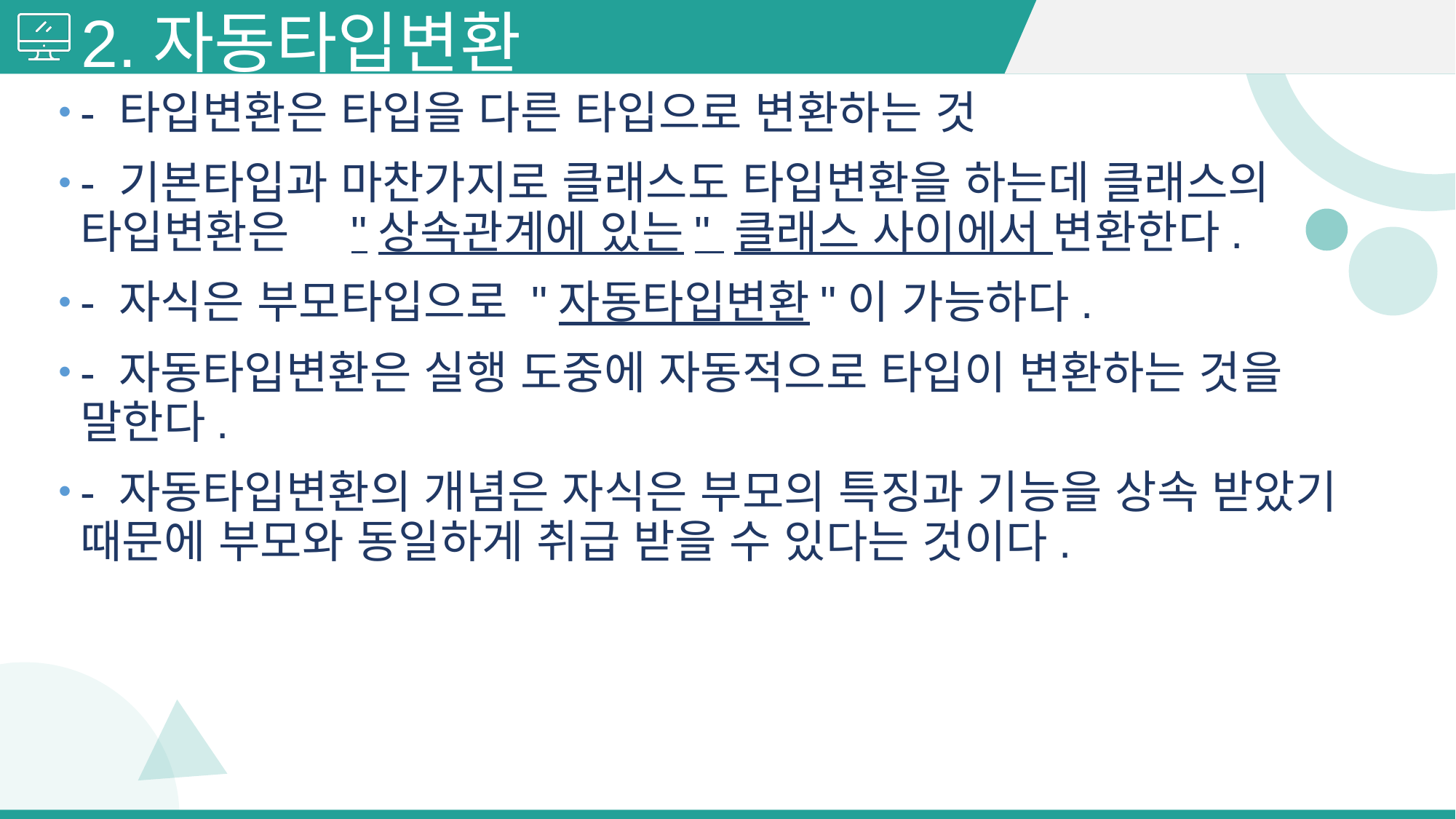

# 2.자동타입변환
- 타입변환은 타입을 다른 타입으로 변환하는 것
- 기본타입과 마찬가지로 클래스도 타입변환을 하는데 클래스의 타입변환은    "상속관계에 있는" 클래스 사이에서 변환한다.
- 자식은 부모타입으로 "자동타입변환"이 가능하다.
- 자동타입변환은 실행 도중에 자동적으로 타입이 변환하는 것을 말한다.
- 자동타입변환의 개념은 자식은 부모의 특징과 기능을 상속 받았기 때문에 부모와 동일하게 취급 받을 수 있다는 것이다.